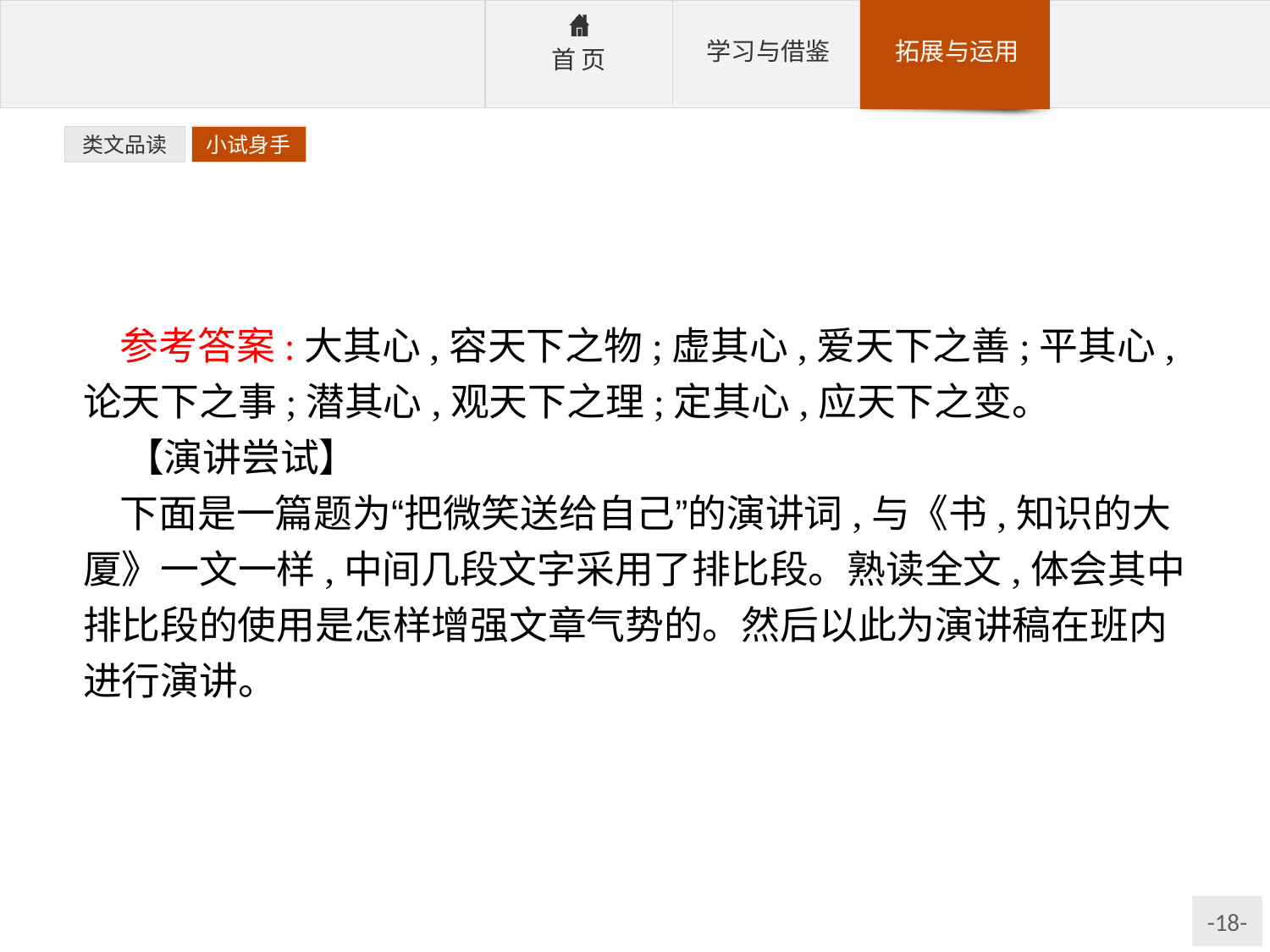

类文品读
小试身手
参考答案:大其心,容天下之物;虚其心,爱天下之善;平其心,论天下之事;潜其心,观天下之理;定其心,应天下之变。
【演讲尝试】
下面是一篇题为“把微笑送给自己”的演讲词,与《书,知识的大厦》一文一样,中间几段文字采用了排比段。熟读全文,体会其中排比段的使用是怎样增强文章气势的。然后以此为演讲稿在班内进行演讲。